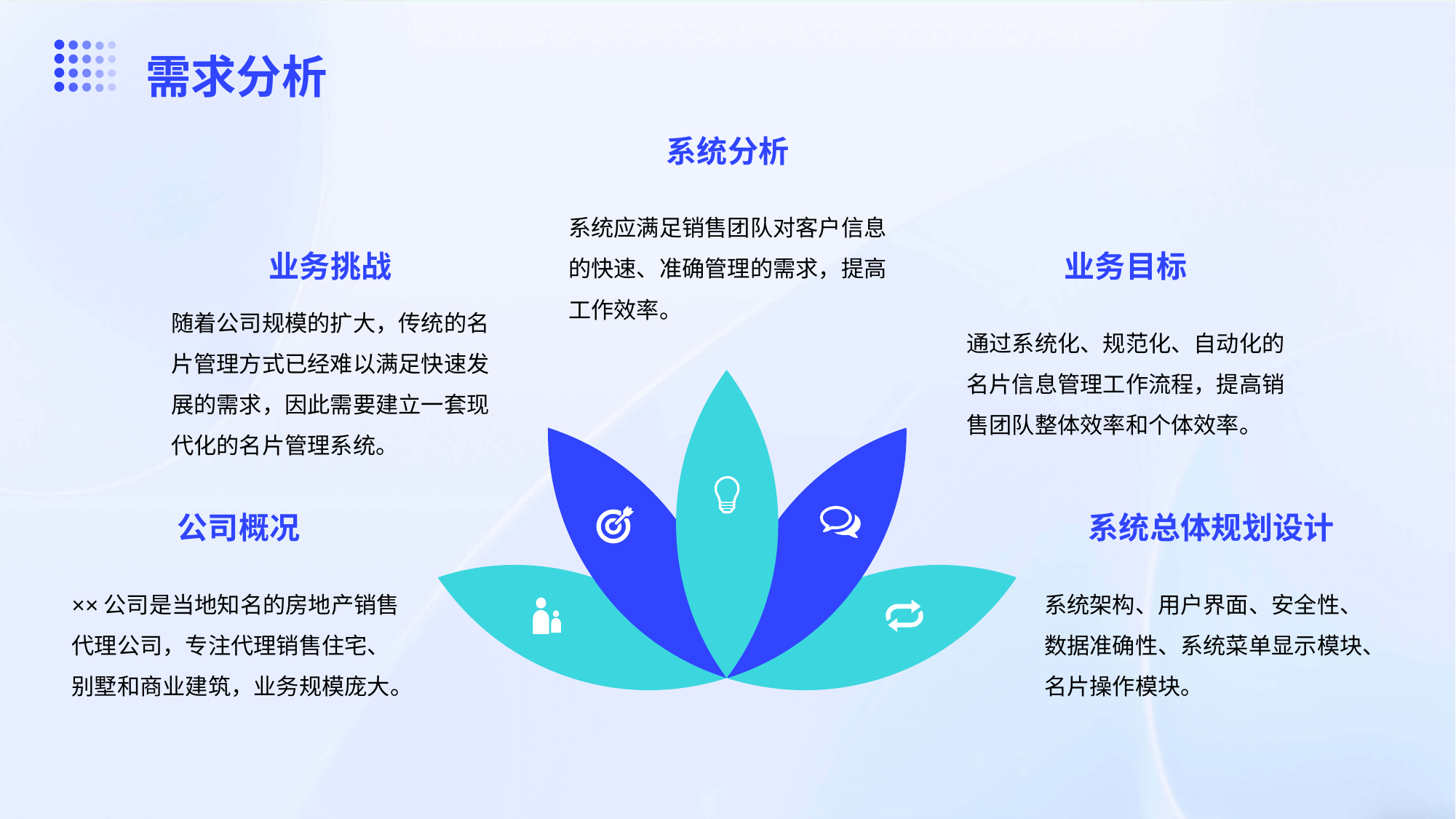

需求分析

系统分析
系统应满足销售团队对客户信息的快速、准确管理的需求，提高工作效率。
业务挑战
业务目标
随着公司规模的扩大，传统的名片管理方式已经难以满足快速发展的需求，因此需要建立一套现代化的名片管理系统。
通过系统化、规范化、自动化的名片信息管理工作流程，提高销售团队整体效率和个体效率。

公司概况
系统总体规划设计

××公司是当地知名的房地产销售代理公司，专注代理销售住宅、别墅和商业建筑，业务规模庞大。
系统架构、用户界面、安全性、数据准确性、系统菜单显示模块、名片操作模块。